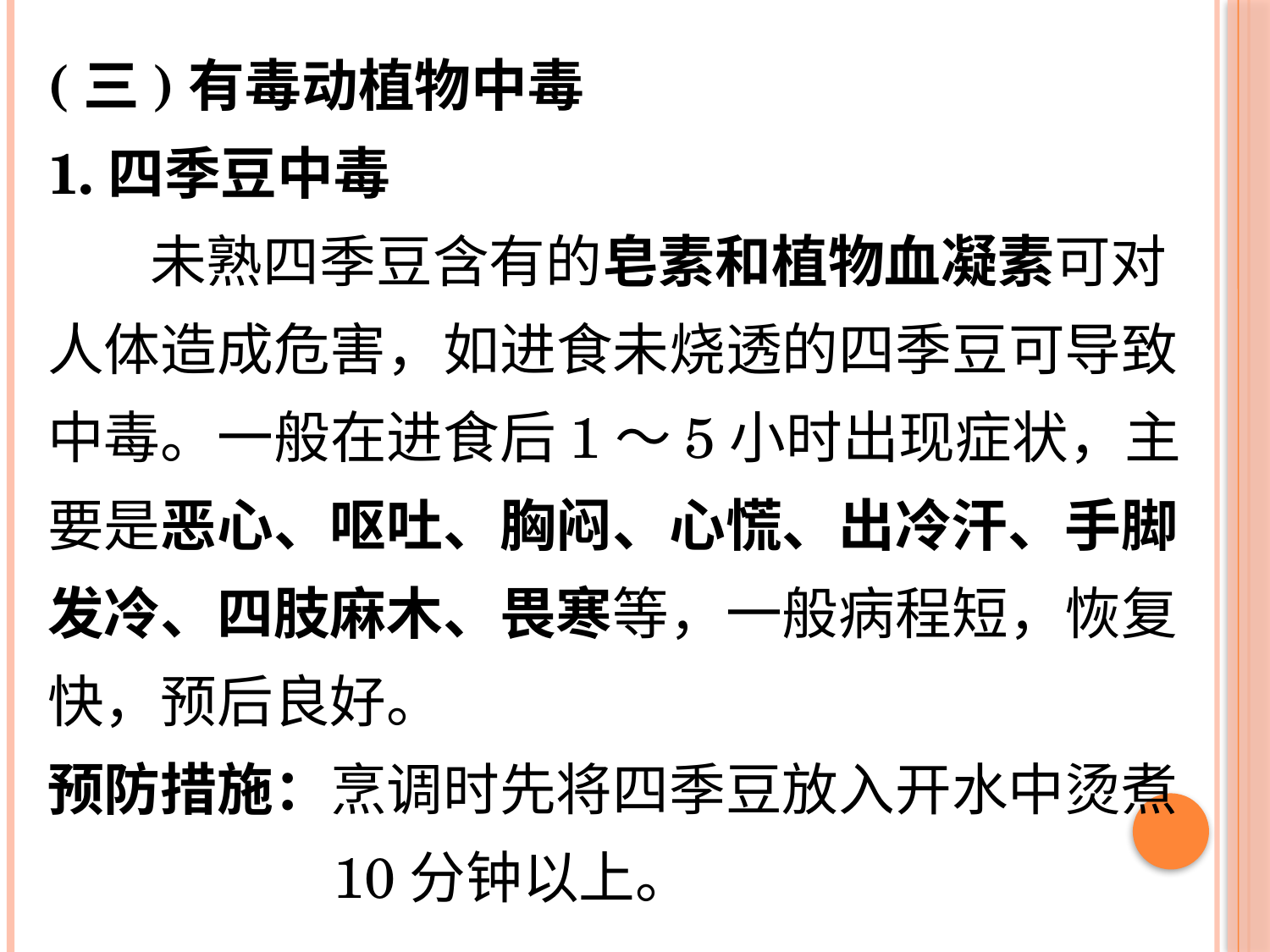

(三)有毒动植物中毒
1.四季豆中毒
       未熟四季豆含有的皂素和植物血凝素可对人体造成危害，如进食未烧透的四季豆可导致中毒。一般在进食后1～5小时出现症状，主要是恶心、呕吐、胸闷、心慌、出冷汗、手脚发冷、四肢麻木、畏寒等，一般病程短，恢复快，预后良好。
预防措施：烹调时先将四季豆放入开水中烫煮10分钟以上。